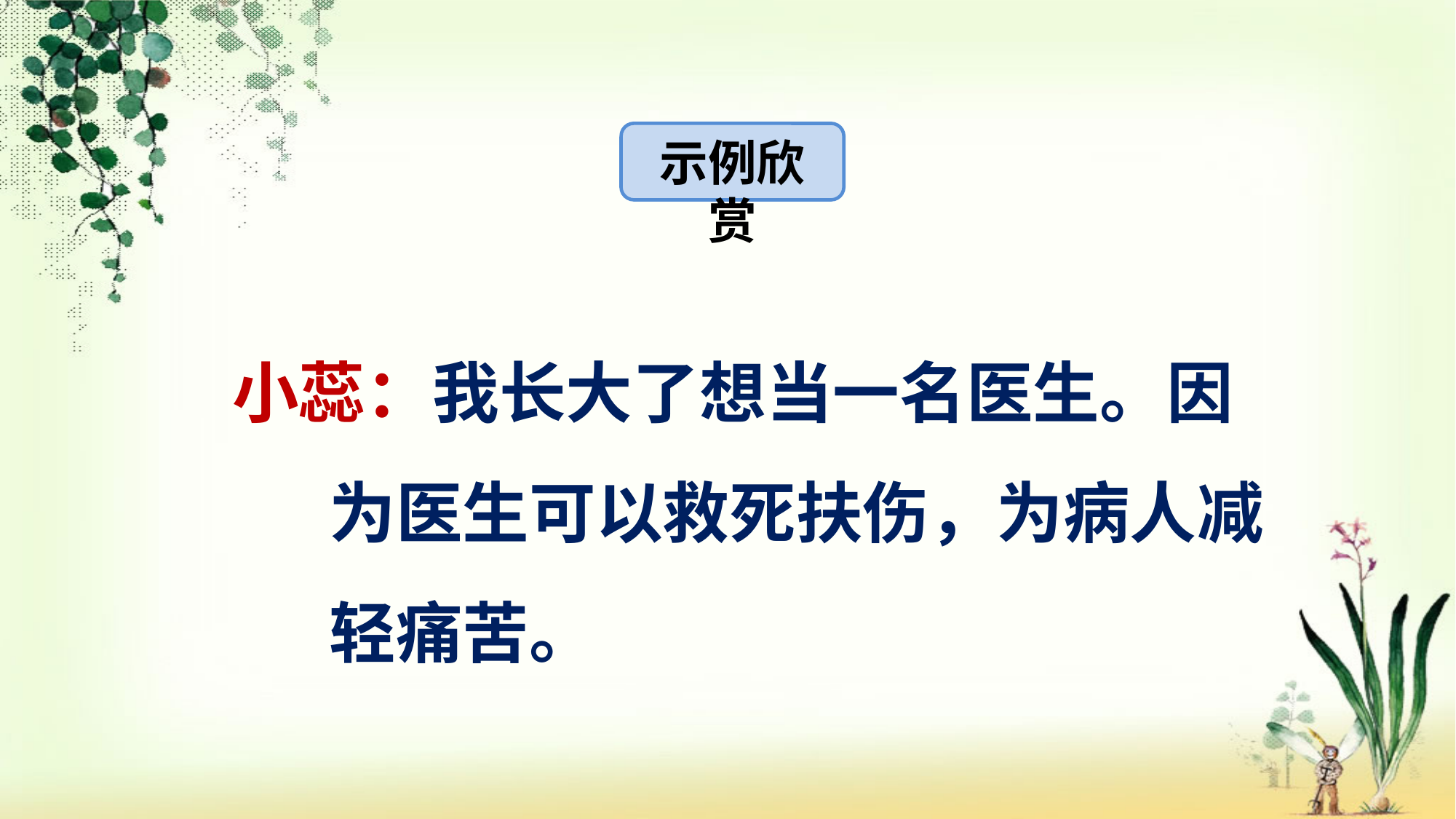

示例欣赏
小蕊：我长大了想当一名医生。因为医生可以救死扶伤，为病人减轻痛苦。